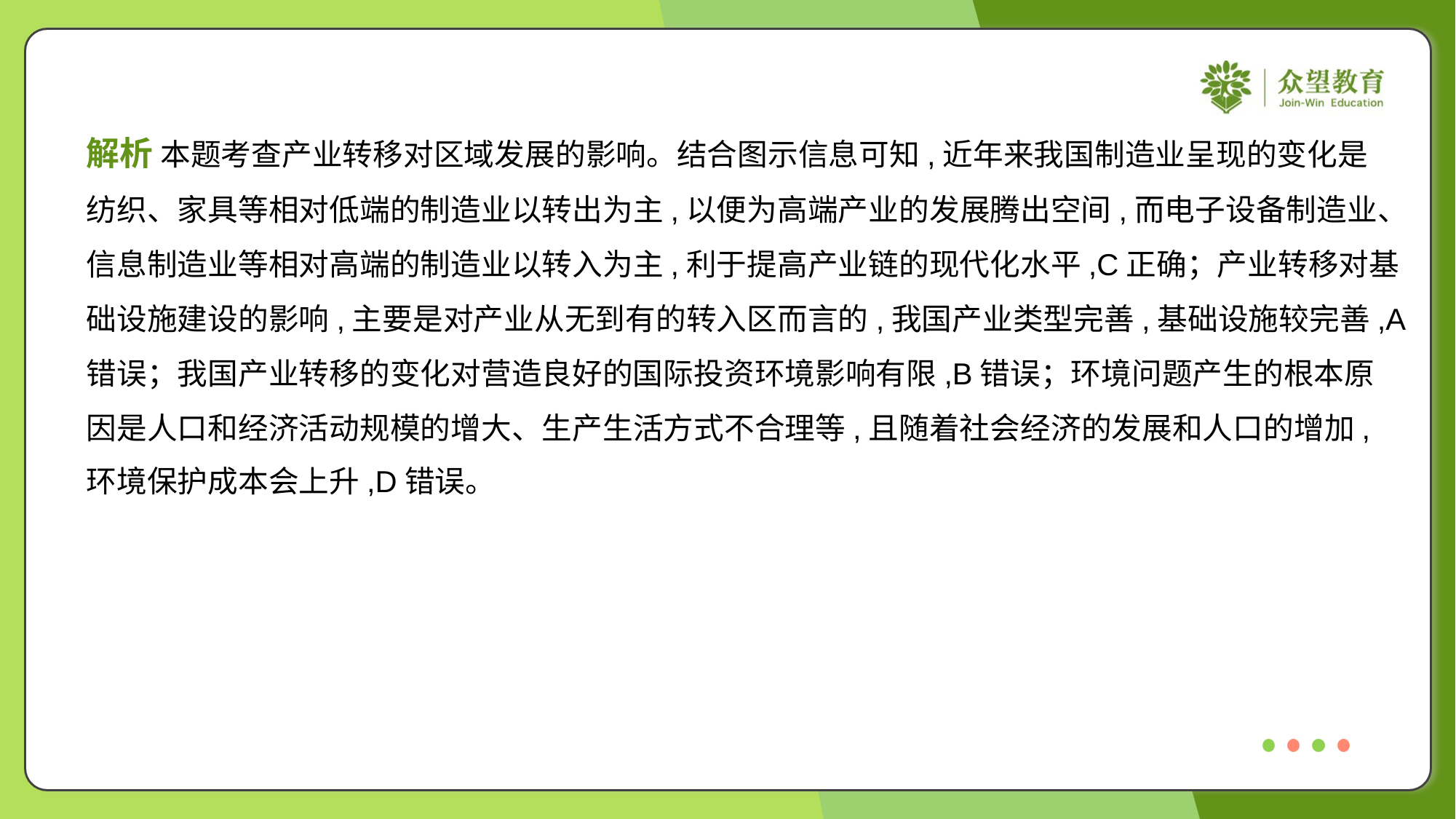

解析 本题考查产业转移对区域发展的影响。结合图示信息可知,近年来我国制造业呈现的变化是
纺织、家具等相对低端的制造业以转出为主,以便为高端产业的发展腾出空间,而电子设备制造业、
信息制造业等相对高端的制造业以转入为主,利于提高产业链的现代化水平,C正确；产业转移对基
础设施建设的影响,主要是对产业从无到有的转入区而言的,我国产业类型完善,基础设施较完善,A
错误；我国产业转移的变化对营造良好的国际投资环境影响有限,B错误；环境问题产生的根本原
因是人口和经济活动规模的增大、生产生活方式不合理等,且随着社会经济的发展和人口的增加,
环境保护成本会上升,D错误。